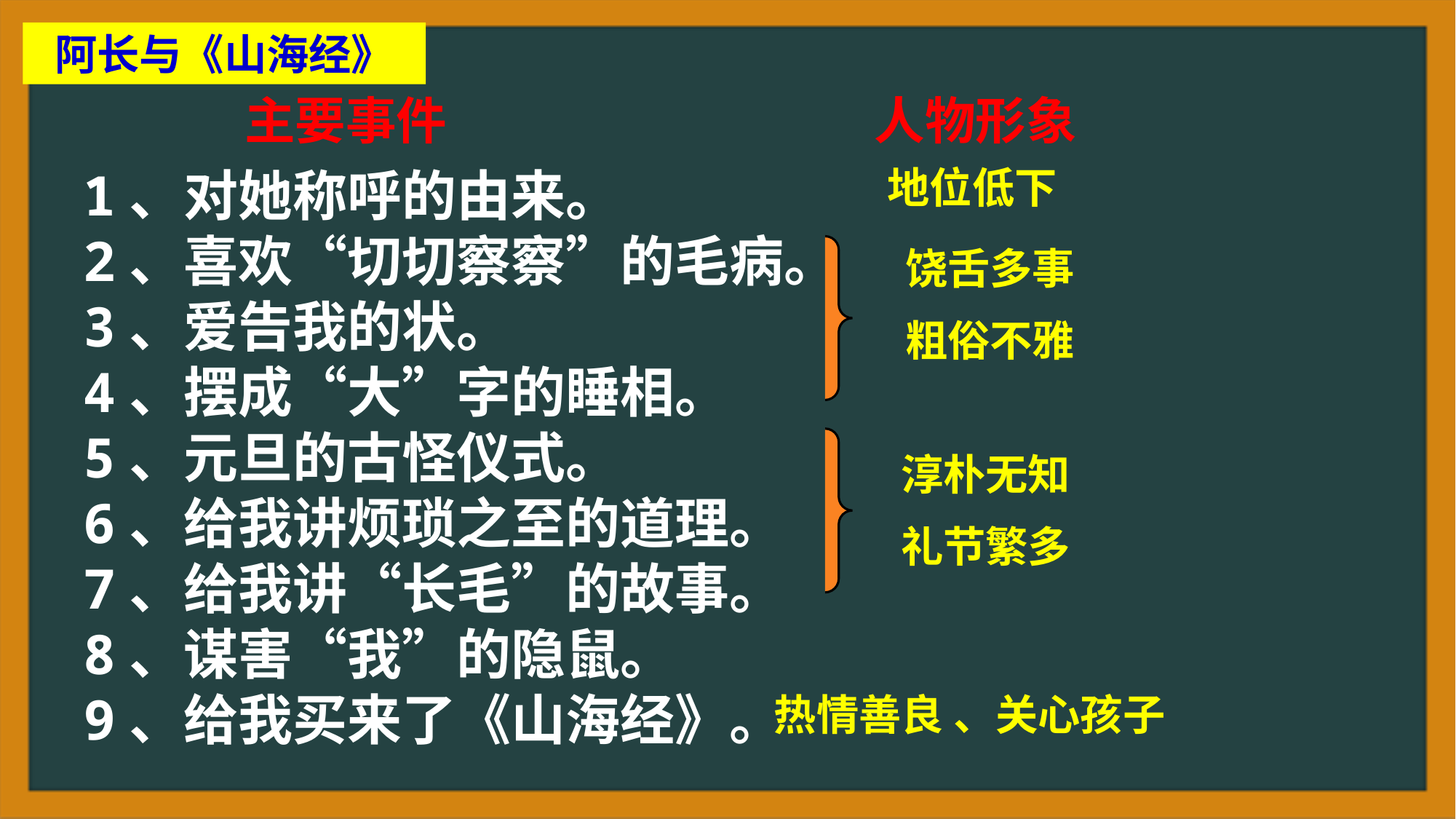

阿长与《山海经》
主要事件
人物形象
地位低下
1、对她称呼的由来。
2、喜欢“切切察察”的毛病。
3、爱告我的状。
4、摆成“大”字的睡相。
5、元旦的古怪仪式。
6、给我讲烦琐之至的道理。
7、给我讲“长毛”的故事。
8、谋害“我”的隐鼠。
9、给我买来了《山海经》。

饶舌多事
粗俗不雅

淳朴无知
礼节繁多
热情善良 、关心孩子